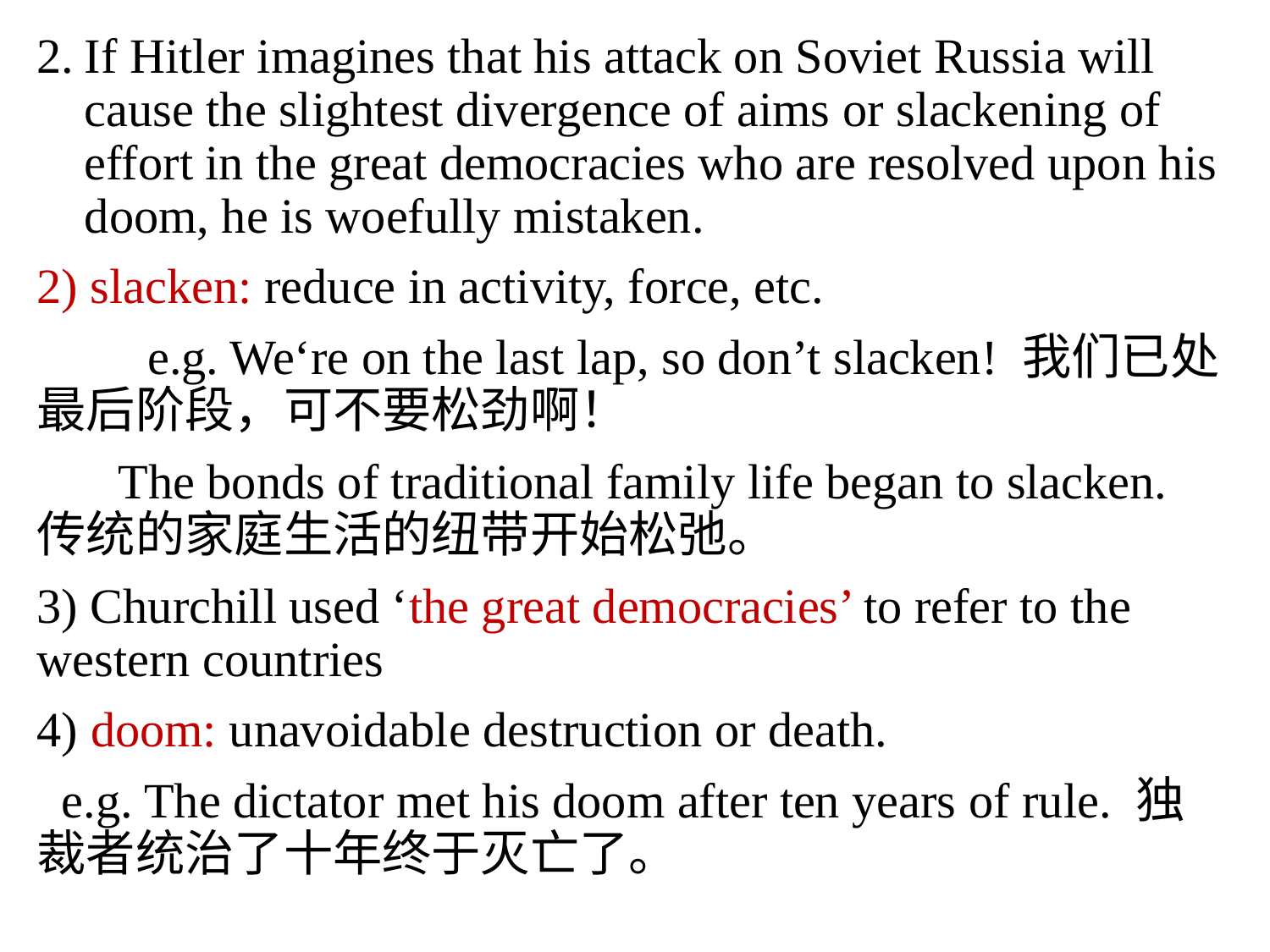

If Hitler imagines that his attack on Soviet Russia will cause the slightest divergence of aims or slackening of effort in the great democracies who are resolved upon his doom, he is woefully mistaken.
2) slacken: reduce in activity, force, etc.
         e.g. We‘re on the last lap, so don’t slacken! 我们已处最后阶段，可不要松劲啊！
      The bonds of traditional family life began to slacken. 传统的家庭生活的纽带开始松弛。
3) Churchill used ‘the great democracies’ to refer to the western countries
4) doom: unavoidable destruction or death.
  e.g. The dictator met his doom after ten years of rule. 独裁者统治了十年终于灭亡了。